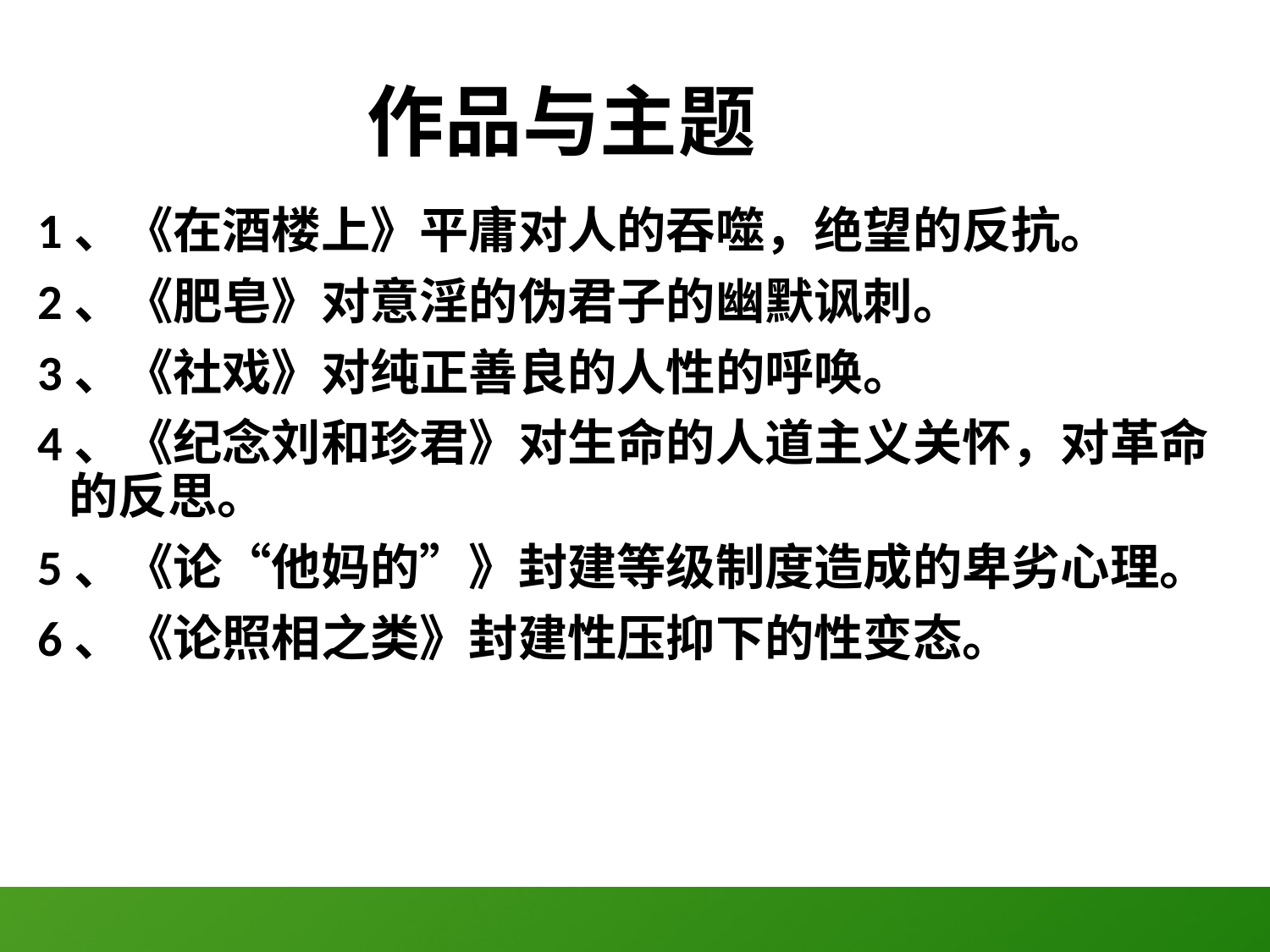

作品与主题

1、《在酒楼上》平庸对人的吞噬，绝望的反抗。
2、《肥皂》对意淫的伪君子的幽默讽刺。
3、《社戏》对纯正善良的人性的呼唤。
4、《纪念刘和珍君》对生命的人道主义关怀，对革命的反思。
5、《论“他妈的”》封建等级制度造成的卑劣心理。
6、《论照相之类》封建性压抑下的性变态。